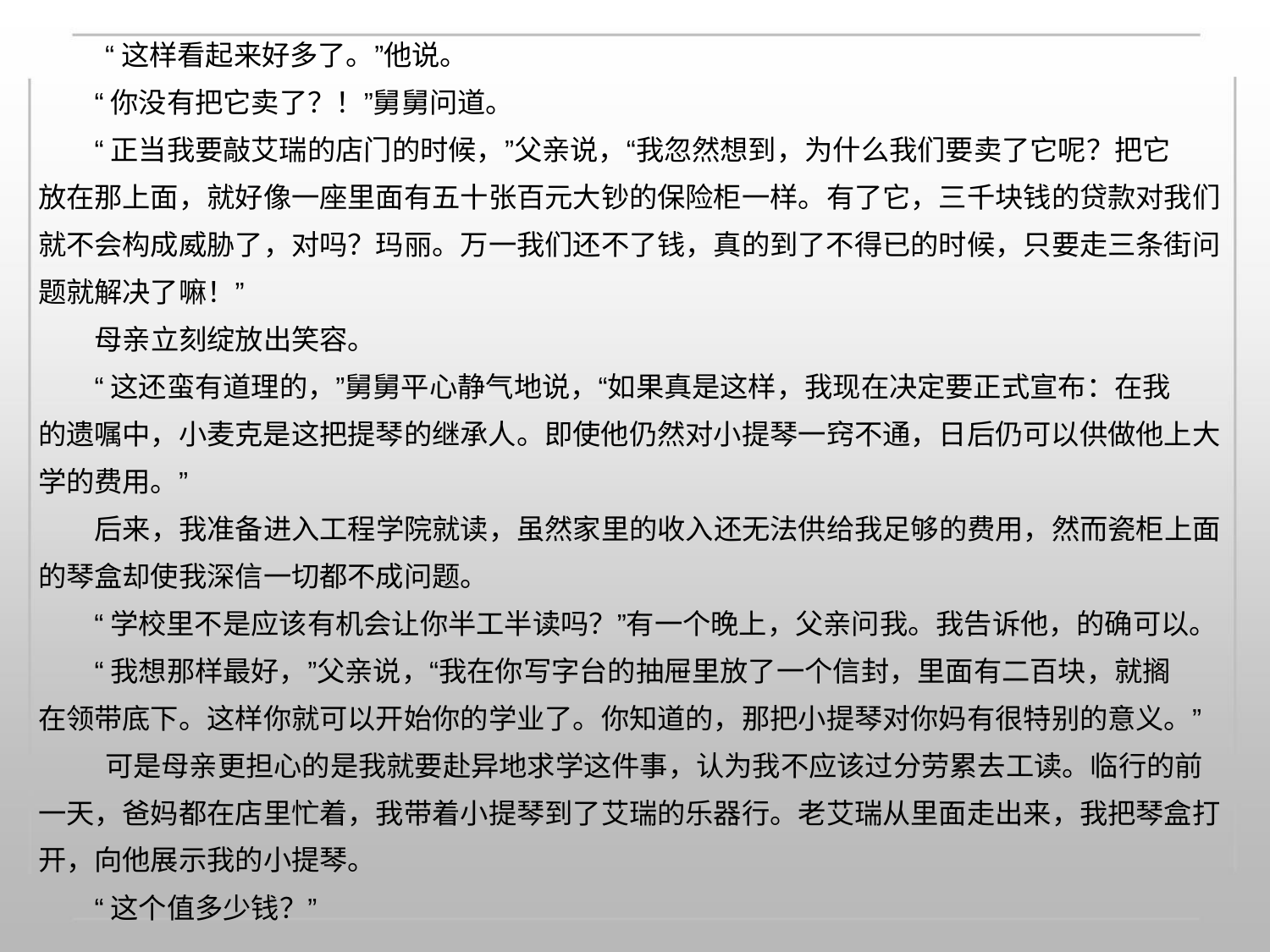

“这样看起来好多了。”他说。
“你没有把它卖了？！”舅舅问道。
“正当我要敲艾瑞的店门的时候，”父亲说，“我忽然想到，为什么我们要卖了它呢？把它
放在那上面，就好像一座里面有五十张百元大钞的保险柜一样。有了它，三千块钱的贷款对我们
就不会构成威胁了，对吗？玛丽。万一我们还不了钱，真的到了不得已的时候，只要走三条街问
题就解决了嘛！”
母亲立刻绽放出笑容。
“这还蛮有道理的，”舅舅平心静气地说，“如果真是这样，我现在决定要正式宣布：在我
的遗嘱中，小麦克是这把提琴的继承人。即使他仍然对小提琴一窍不通，日后仍可以供做他上大
学的费用。”
后来，我准备进入工程学院就读，虽然家里的收入还无法供给我足够的费用，然而瓷柜上面
的琴盒却使我深信一切都不成问题。
“学校里不是应该有机会让你半工半读吗？”有一个晚上，父亲问我。我告诉他，的确可以。
“我想那样最好，”父亲说，“我在你写字台的抽屉里放了一个信封，里面有二百块，就搁
在领带底下。这样你就可以开始你的学业了。你知道的，那把小提琴对你妈有很特别的意义。”
可是母亲更担心的是我就要赴异地求学这件事，认为我不应该过分劳累去工读。临行的前
一天，爸妈都在店里忙着，我带着小提琴到了艾瑞的乐器行。老艾瑞从里面走出来，我把琴盒打
开，向他展示我的小提琴。
“这个值多少钱？”